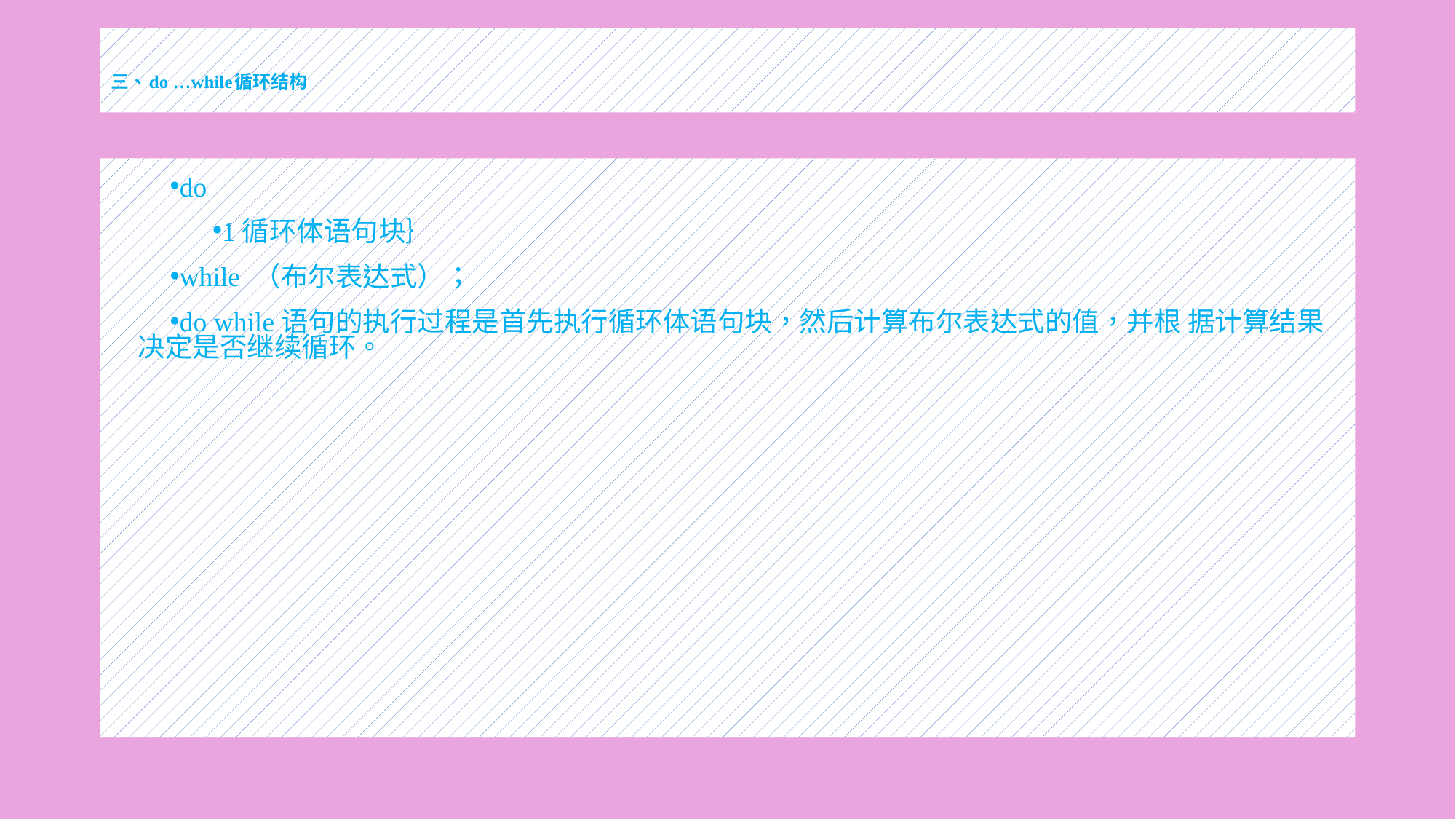

# 三、do …while循环结构
do
1循环体语句块｝
while （布尔表达式）；
do while语句的执行过程是首先执行循环体语句块，然后计算布尔表达式的值，并根 据计算结果决定是否继续循环。